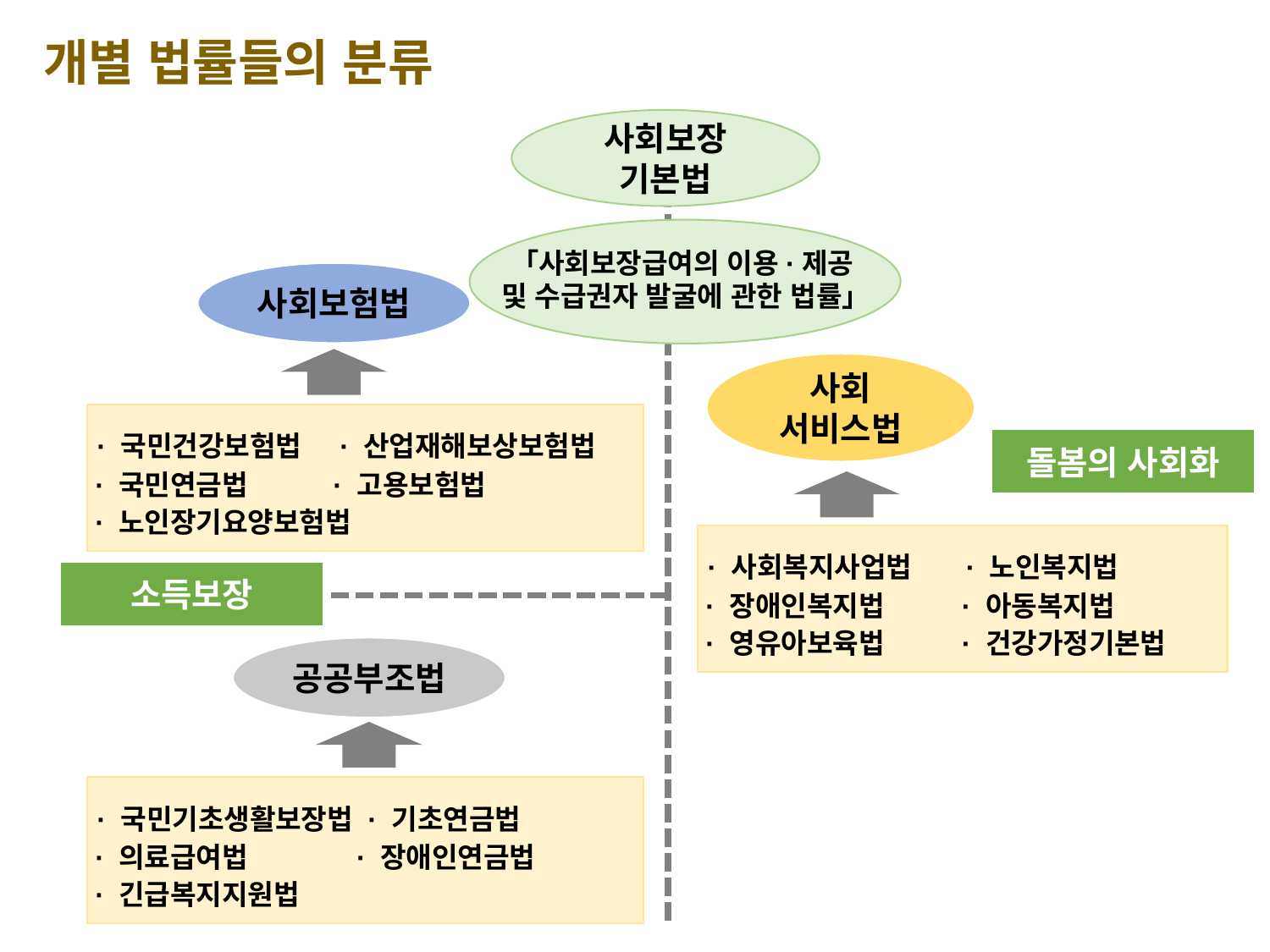

개별 법률들의 분류
사회보장
기본법

「사회보장급여의 이용·제공
및 수급권자 발굴에 관한 법률」
사회보험법

사회
서비스법
 · 국민건강보험법    · 산업재해보상보험법
 · 국민연금법          · 고용보험법
 · 노인장기요양보험법
돌봄의 사회화

 · 사회복지사업법      · 노인복지법
 · 장애인복지법         · 아동복지법
 · 영유아보육법         · 건강가정기본법
소득보장
공공부조법

 · 국민기초생활보장법 · 기초연금법
 · 의료급여법             · 장애인연금법
 · 긴급복지지원법